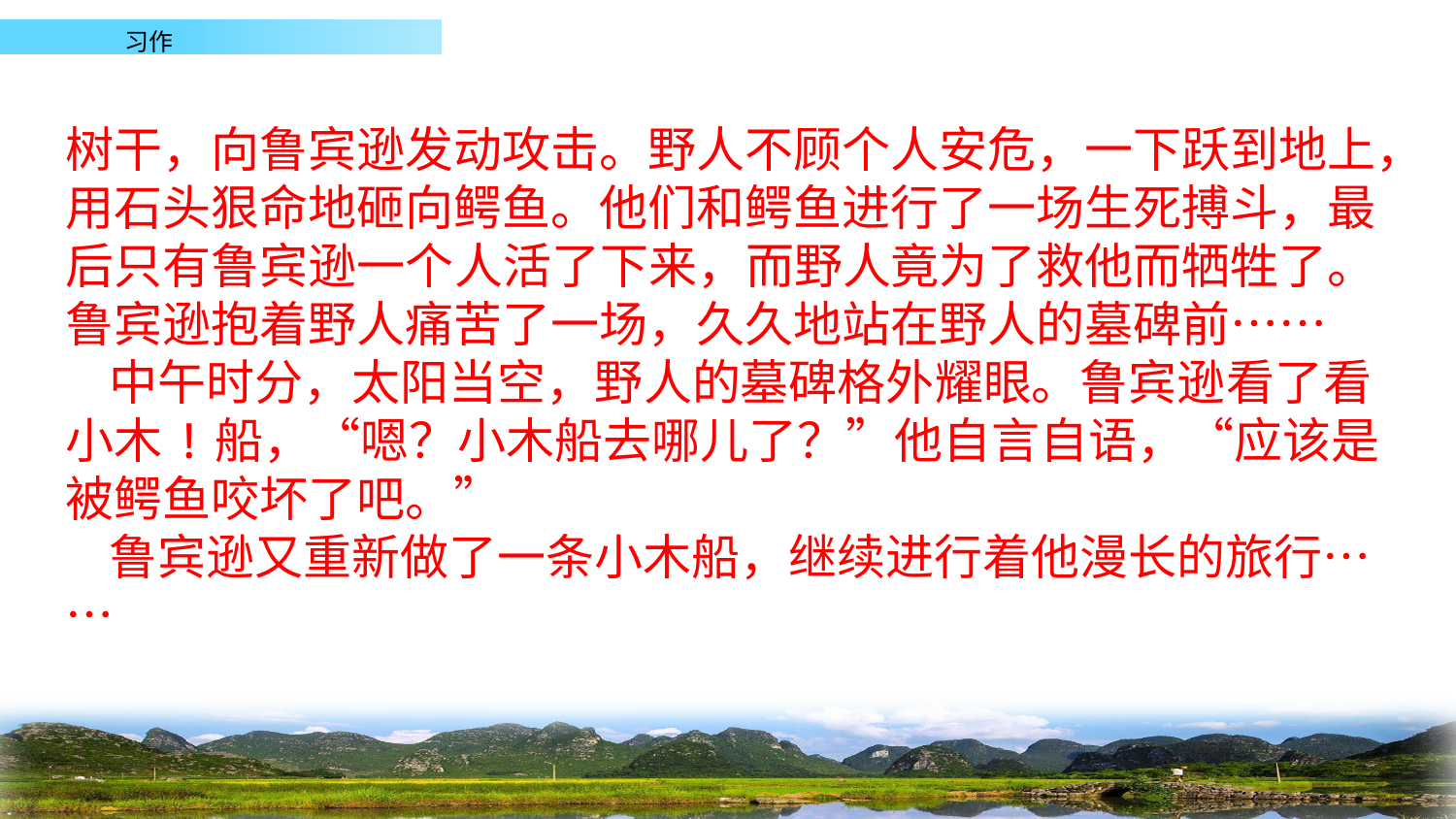

树干，向鲁宾逊发动攻击。野人不顾个人安危，一下跃到地上，用石头狠命地砸向鳄鱼。他们和鳄鱼进行了一场生死搏斗，最后只有鲁宾逊一个人活了下来，而野人竟为了救他而牺牲了。鲁宾逊抱着野人痛苦了一场，久久地站在野人的墓碑前……
    中午时分，太阳当空，野人的墓碑格外耀眼。鲁宾逊看了看小木!船，“嗯？小木船去哪儿了？”他自言自语，“应该是被鳄鱼咬坏了吧。”
    鲁宾逊又重新做了一条小木船，继续进行着他漫长的旅行……